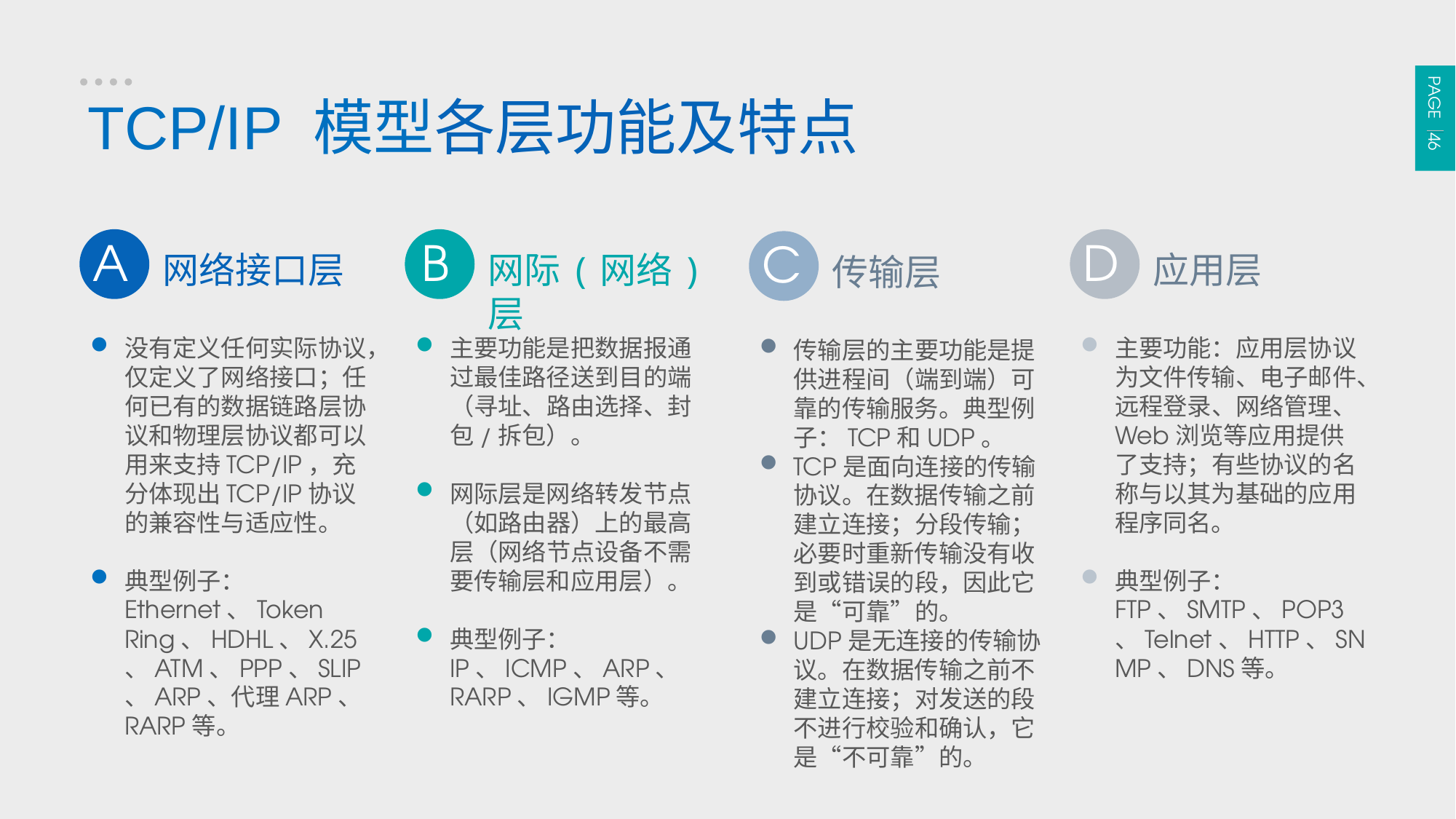

PAGE   46
TCP/IP 模型各层功能及特点
B

网际(网络)层
主要功能是把数据报通过最佳路径送到目的端（寻址、路由选择、封包/拆包）。

网际层是网络转发节点（如路由器）上的最高层（网络节点设备不需要传输层和应用层）。

典型例子：IP、ICMP、ARP、RARP、IGMP等。
A

网络接口层
没有定义任何实际协议，仅定义了网络接口；任何已有的数据链路层协议和物理层协议都可以用来支持TCP/IP，充分体现出TCP/IP协议的兼容性与适应性。

典型例子：Ethernet、Token Ring、HDHL、X.25、ATM、PPP、SLIP、ARP、代理ARP、RARP等。
D

应用层
主要功能：应用层协议为文件传输、电子邮件、远程登录、网络管理、Web浏览等应用提供了支持；有些协议的名称与以其为基础的应用程序同名。

典型例子：FTP、SMTP、POP3、Telnet、HTTP、SNMP、DNS等。
C

传输层
传输层的主要功能是提供进程间（端到端）可靠的传输服务。典型例子：TCP和UDP。
TCP是面向连接的传输协议。在数据传输之前建立连接；分段传输；必要时重新传输没有收到或错误的段，因此它是“可靠”的。
UDP是无连接的传输协议。在数据传输之前不建立连接；对发送的段不进行校验和确认，它是“不可靠”的。